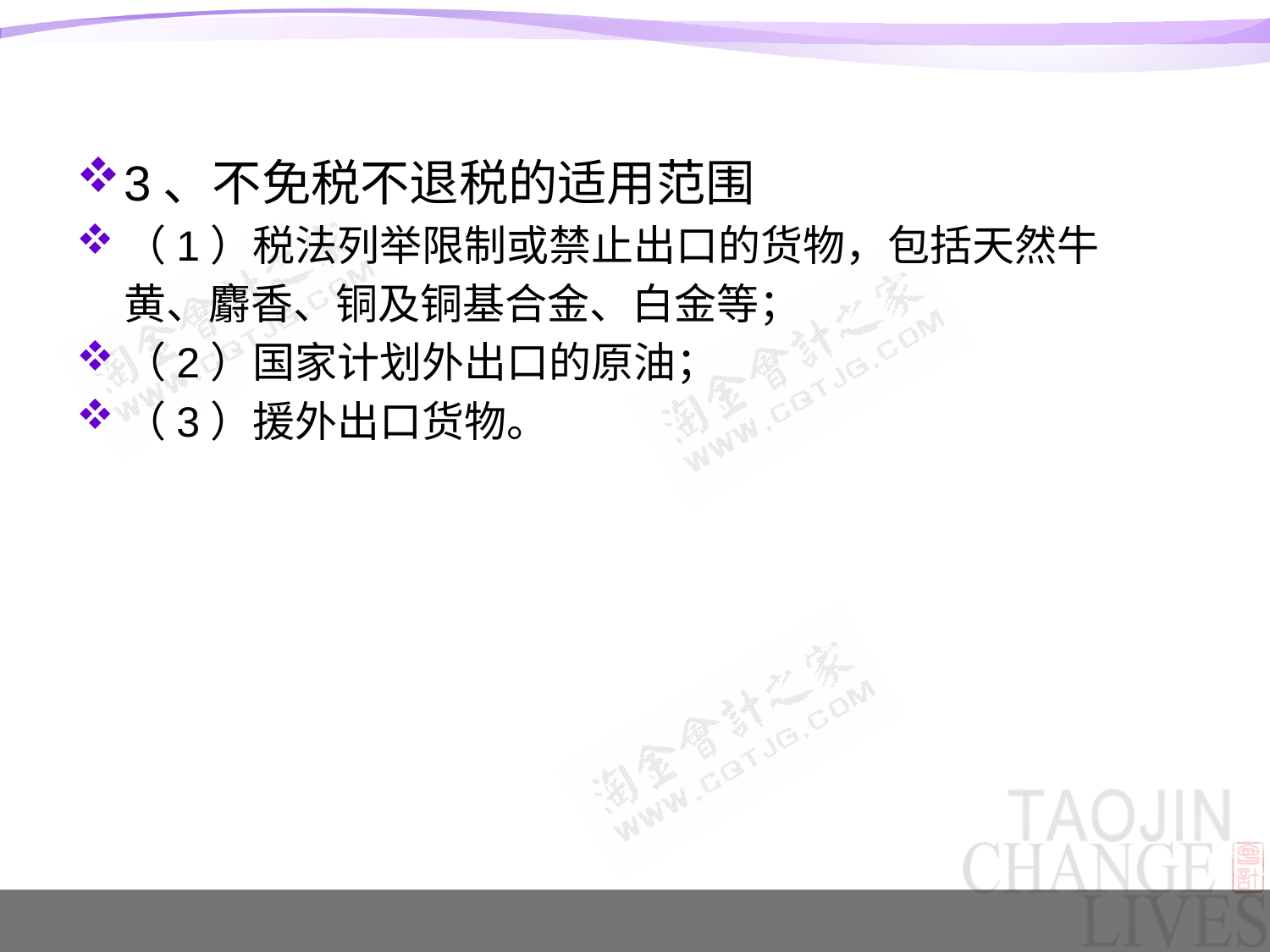

3、不免税不退税的适用范围
（1）税法列举限制或禁止出口的货物，包括天然牛黄、麝香、铜及铜基合金、白金等；
（2）国家计划外出口的原油；
（3）援外出口货物。